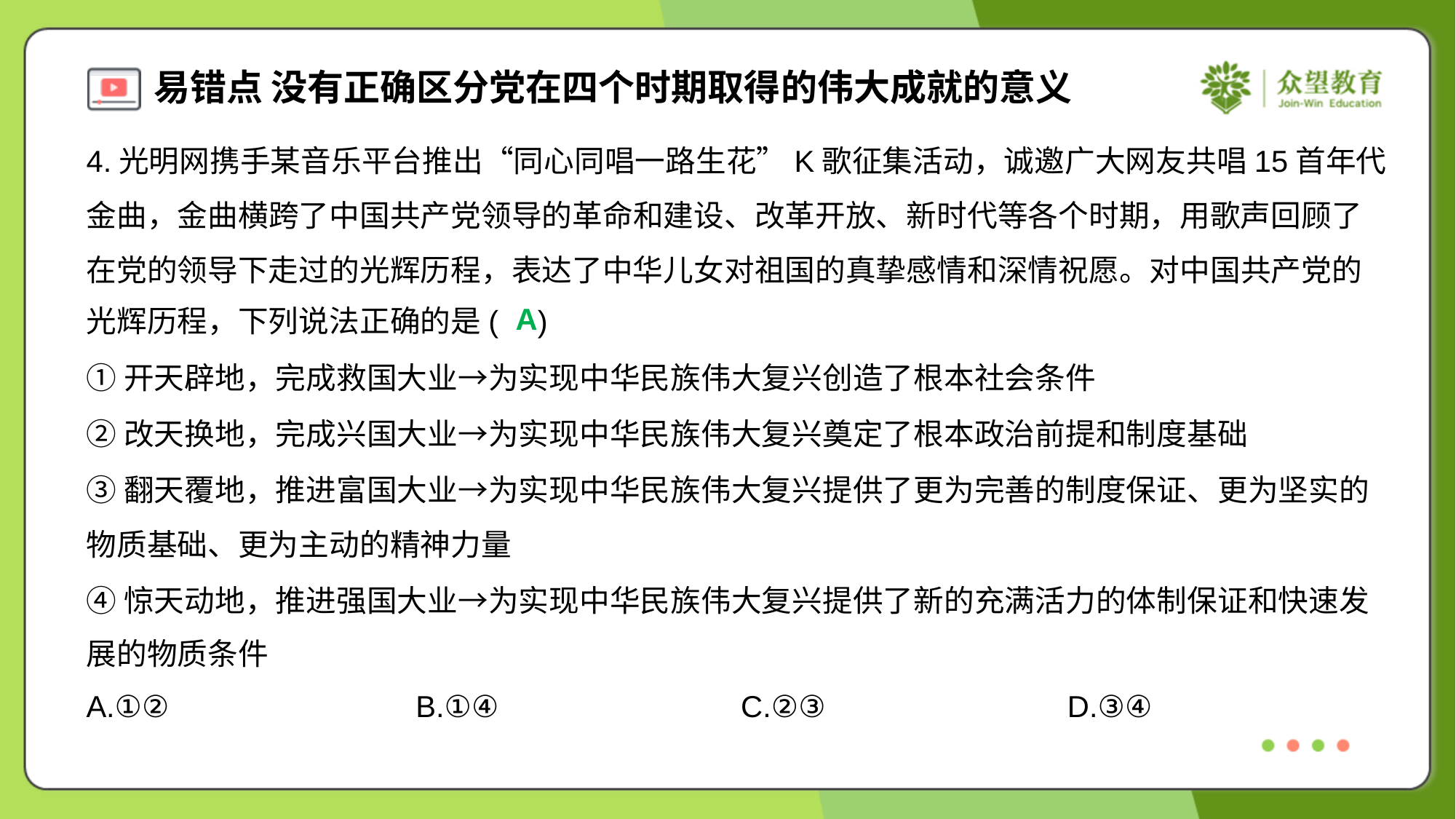

4.光明网携手某音乐平台推出“同心同唱一路生花”K歌征集活动，诚邀广大网友共唱15首年代
金曲，金曲横跨了中国共产党领导的革命和建设、改革开放、新时代等各个时期，用歌声回顾了
在党的领导下走过的光辉历程，表达了中华儿女对祖国的真挚感情和深情祝愿。对中国共产党的
光辉历程，下列说法正确的是(     )
A
①开天辟地，完成救国大业→为实现中华民族伟大复兴创造了根本社会条件
②改天换地，完成兴国大业→为实现中华民族伟大复兴奠定了根本政治前提和制度基础
③翻天覆地，推进富国大业→为实现中华民族伟大复兴提供了更为完善的制度保证、更为坚实的
物质基础、更为主动的精神力量
④惊天动地，推进强国大业→为实现中华民族伟大复兴提供了新的充满活力的体制保证和快速发
展的物质条件
A.①②	B.①④	C.②③	D.③④